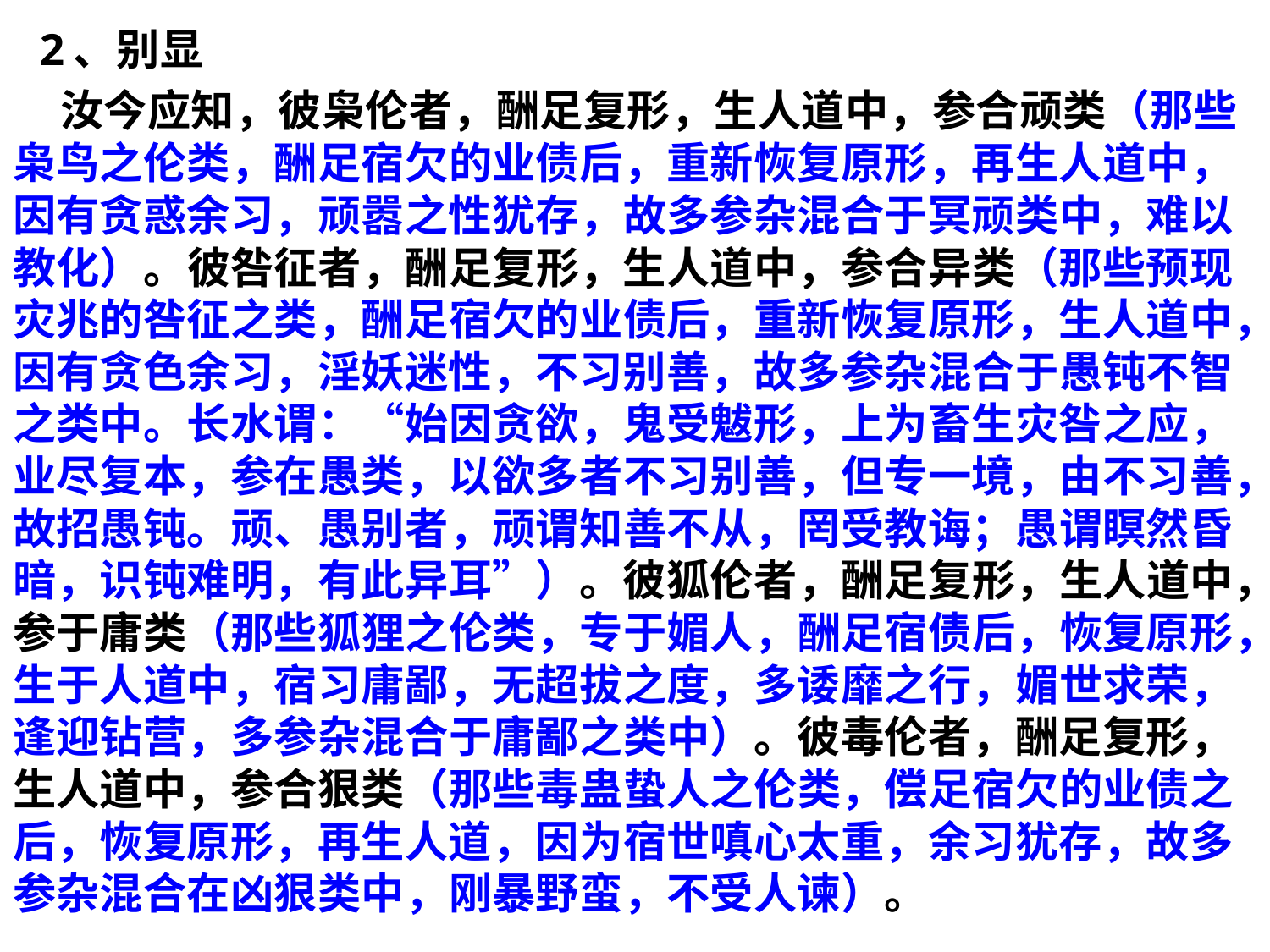

2、别显
    汝今应知，彼枭伦者，酬足复形，生人道中，参合顽类（那些枭鸟之伦类，酬足宿欠的业债后，重新恢复原形，再生人道中，因有贪惑余习，顽嚣之性犹存，故多参杂混合于冥顽类中，难以教化）。彼咎征者，酬足复形，生人道中，参合异类（那些预现灾兆的咎征之类，酬足宿欠的业债后，重新恢复原形，生人道中，因有贪色余习，淫妖迷性，不习别善，故多参杂混合于愚钝不智之类中。长水谓：“始因贪欲，鬼受魃形，上为畜生灾咎之应，业尽复本，参在愚类，以欲多者不习别善，但专一境，由不习善，故招愚钝。顽、愚别者，顽谓知善不从，罔受教诲；愚谓瞑然昏暗，识钝难明，有此异耳”）。彼狐伦者，酬足复形，生人道中，参于庸类（那些狐狸之伦类，专于媚人，酬足宿债后，恢复原形，生于人道中，宿习庸鄙，无超拔之度，多诿靡之行，媚世求荣，逢迎钻营，多参杂混合于庸鄙之类中）。彼毒伦者，酬足复形，生人道中，参合狠类（那些毒蛊蛰人之伦类，偿足宿欠的业债之后，恢复原形，再生人道，因为宿世嗔心太重，余习犹存，故多参杂混合在凶狠类中，刚暴野蛮，不受人谏）。